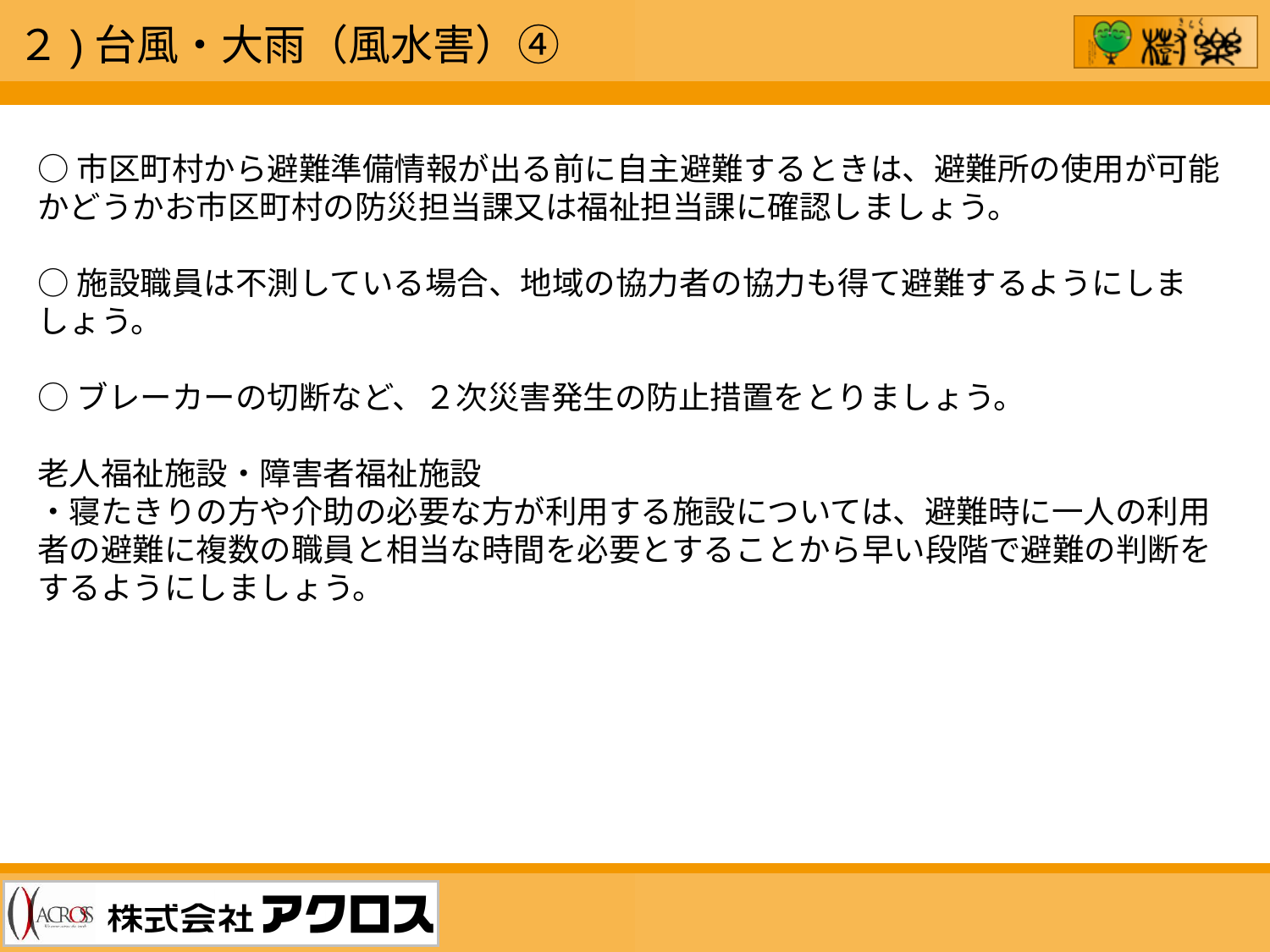

２)台風・大雨（風水害）④
○市区町村から避難準備情報が出る前に自主避難するときは、避難所の使用が可能かどうかお市区町村の防災担当課又は福祉担当課に確認しましょう。

○施設職員は不測している場合、地域の協力者の協力も得て避難するようにしましょう。

○ブレーカーの切断など、２次災害発生の防止措置をとりましょう。

老人福祉施設・障害者福祉施設
・寝たきりの方や介助の必要な方が利用する施設については、避難時に一人の利用者の避難に複数の職員と相当な時間を必要とすることから早い段階で避難の判断をするようにしましょう。